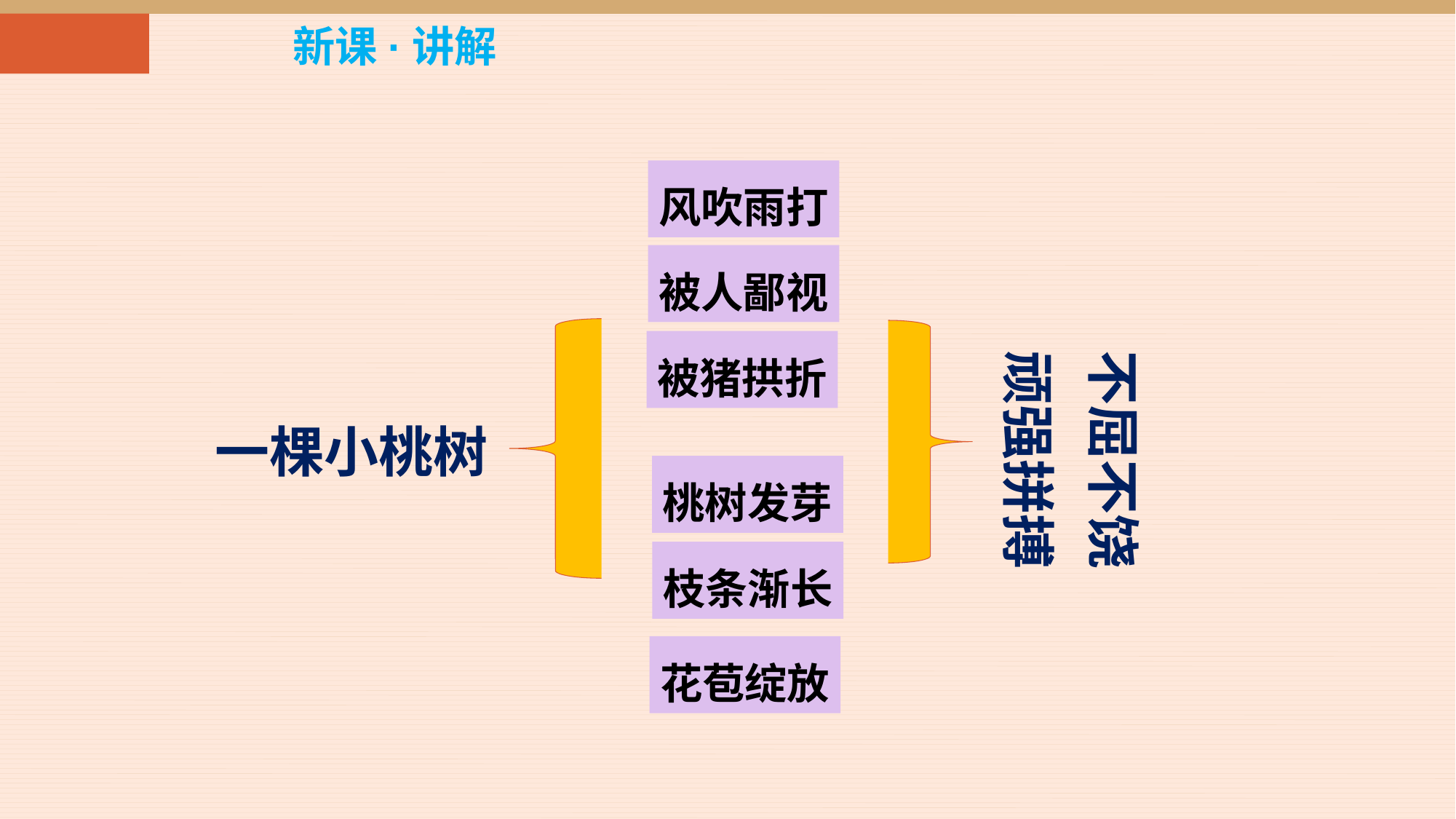

新课·讲解
风吹雨打
被人鄙视

被猪拱折
不屈不饶
顽强拼搏
一棵小桃树
桃树发芽
枝条渐长
花苞绽放